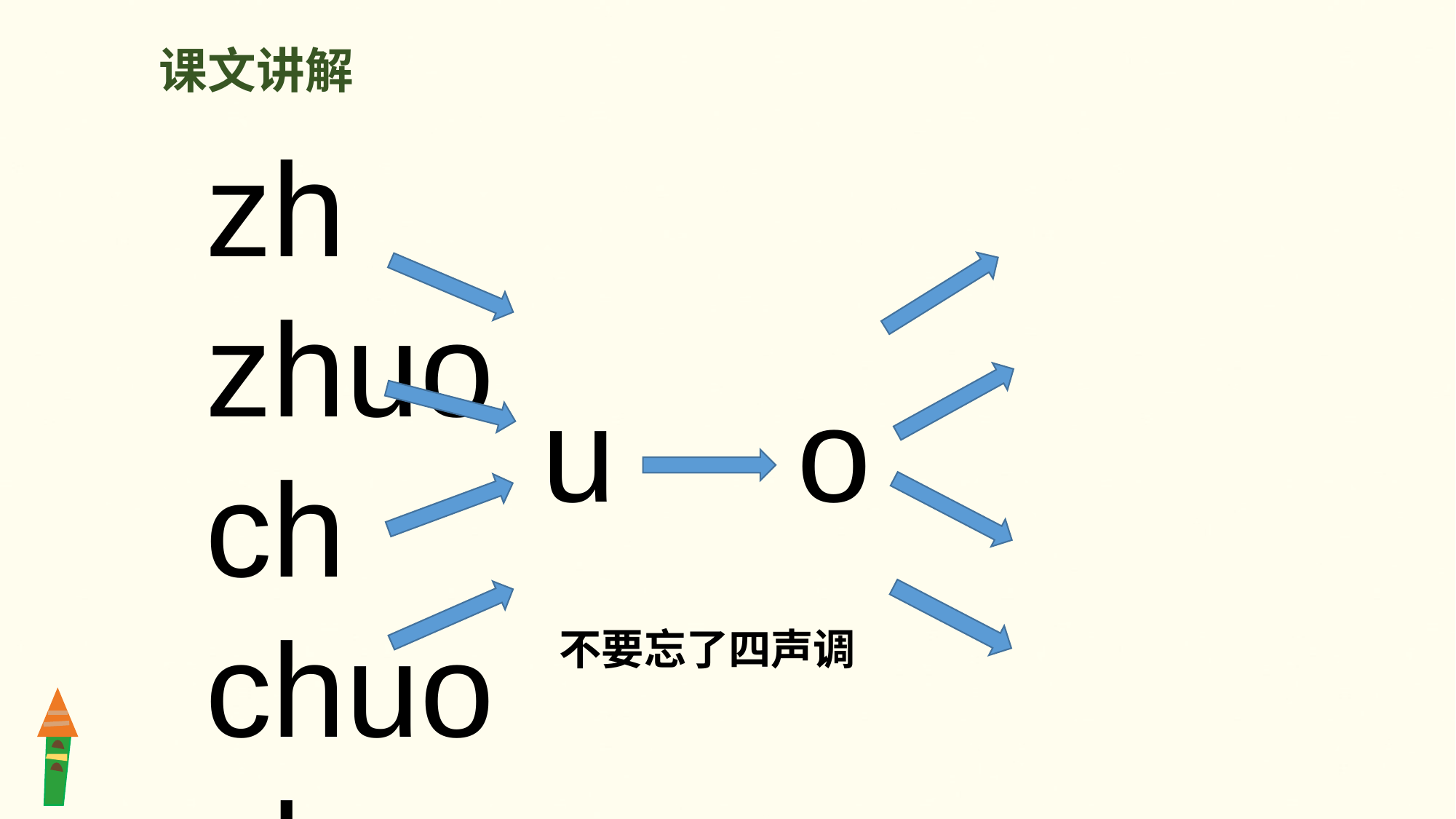

课文讲解
zh                   zhuo
ch                   chuo
sh                   shuo
 r                     ruo

u
o

不要忘了四声调